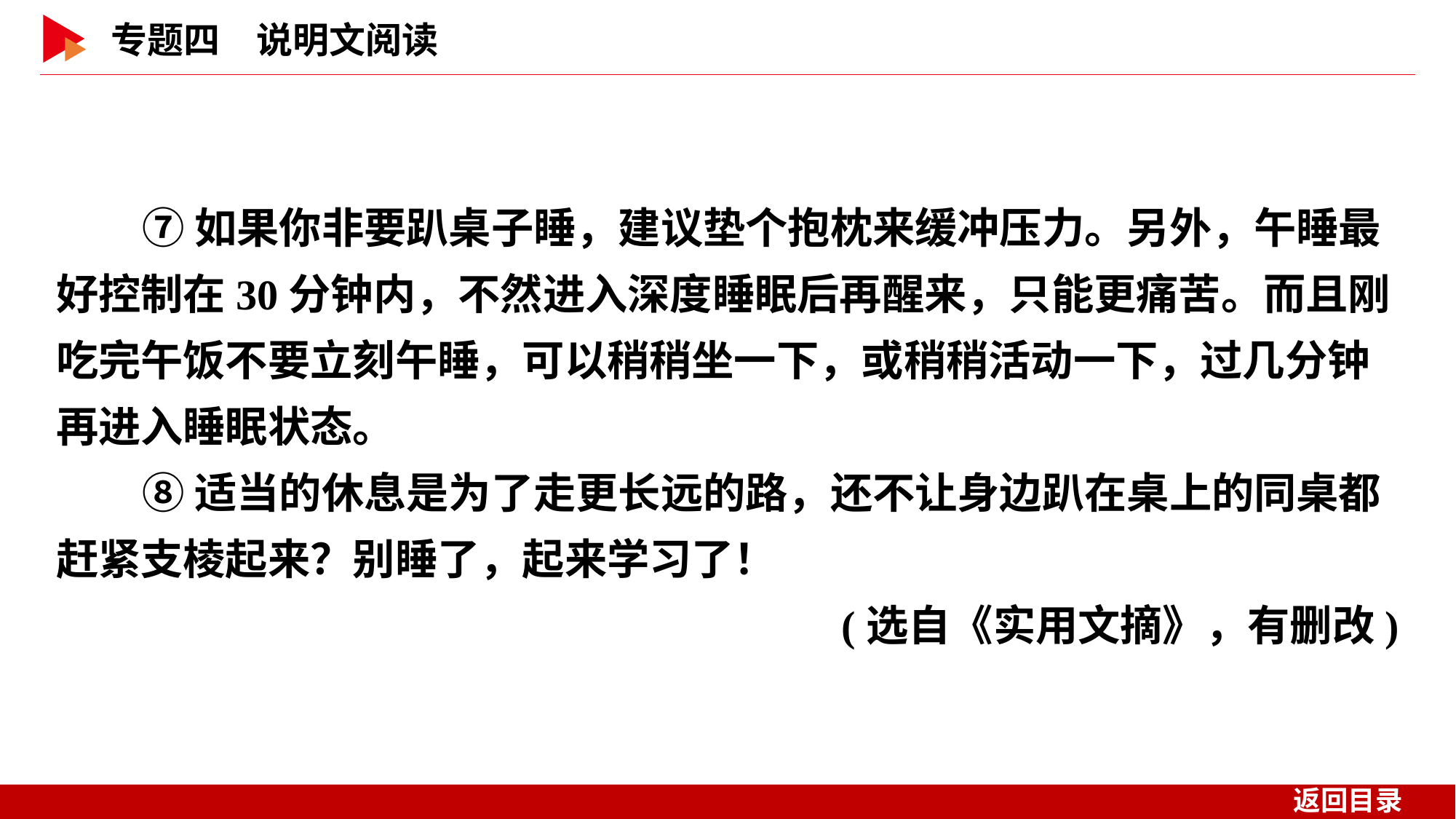

⑦如果你非要趴桌子睡，建议垫个抱枕来缓冲压力。另外，午睡最好控制在30分钟内，不然进入深度睡眠后再醒来，只能更痛苦。而且刚吃完午饭不要立刻午睡，可以稍稍坐一下，或稍稍活动一下，过几分钟再进入睡眠状态。
⑧适当的休息是为了走更长远的路，还不让身边趴在桌上的同桌都赶紧支棱起来？别睡了，起来学习了！
(选自《实用文摘》，有删改)